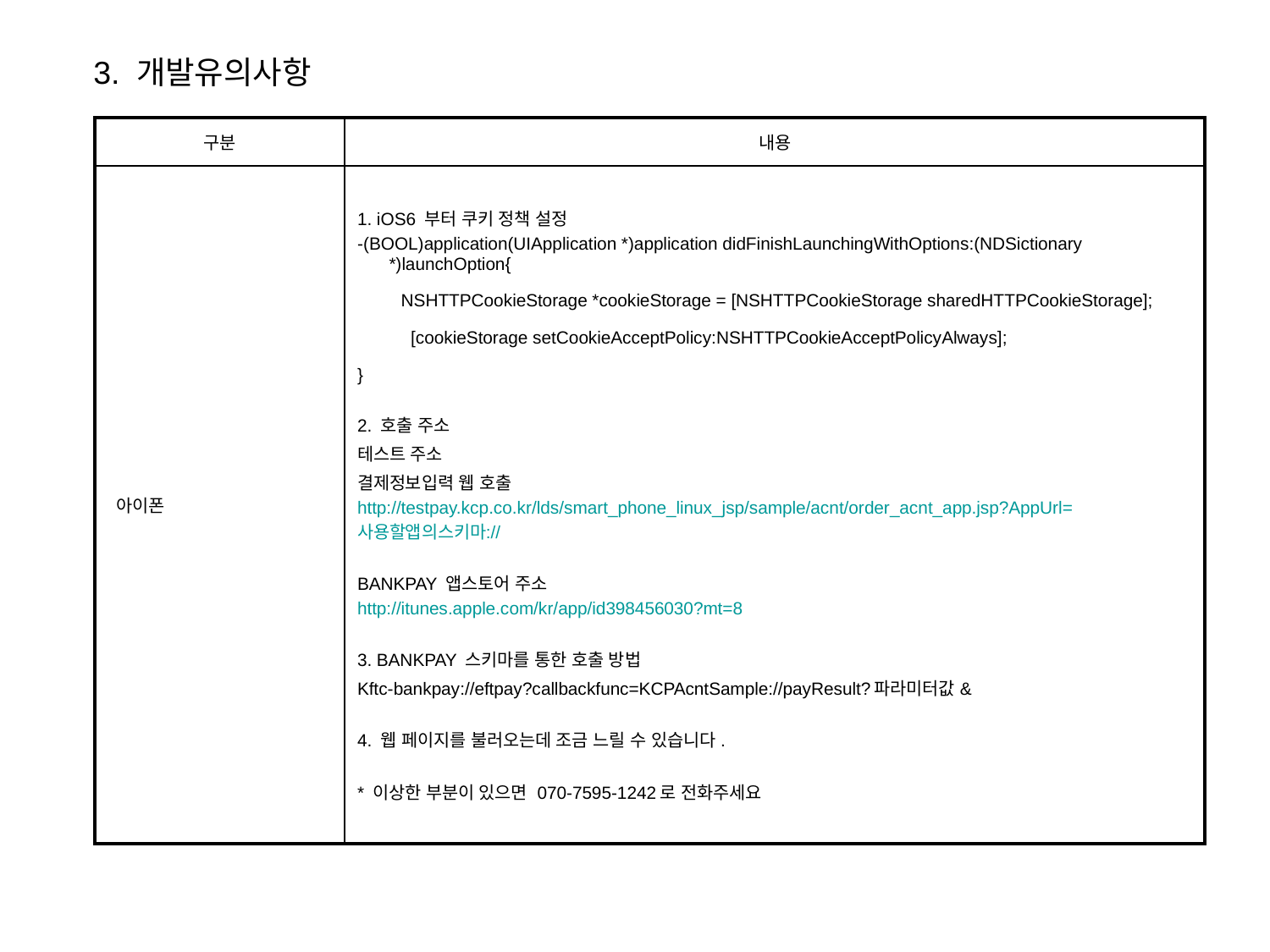

3. 개발유의사항
| 구분 | 내용 |
| --- | --- |
| 아이폰 | 1. iOS6 부터 쿠키 정책 설정 -(BOOL)application(UIApplication \*)application didFinishLaunchingWithOptions:(NDSictionary \*)launchOption{ NSHTTPCookieStorage \*cookieStorage = [NSHTTPCookieStorage sharedHTTPCookieStorage]; [cookieStorage setCookieAcceptPolicy:NSHTTPCookieAcceptPolicyAlways]; } 2. 호출 주소 테스트 주소 결제정보입력 웹 호출 http://testpay.kcp.co.kr/lds/smart\_phone\_linux\_jsp/sample/acnt/order\_acnt\_app.jsp?AppUrl=사용할앱의스키마:// BANKPAY 앱스토어 주소 http://itunes.apple.com/kr/app/id398456030?mt=8 3. BANKPAY 스키마를 통한 호출 방법 Kftc-bankpay://eftpay?callbackfunc=KCPAcntSample://payResult?파라미터값& 4. 웹 페이지를 불러오는데 조금 느릴 수 있습니다. \* 이상한 부분이 있으면 070-7595-1242로 전화주세요 |